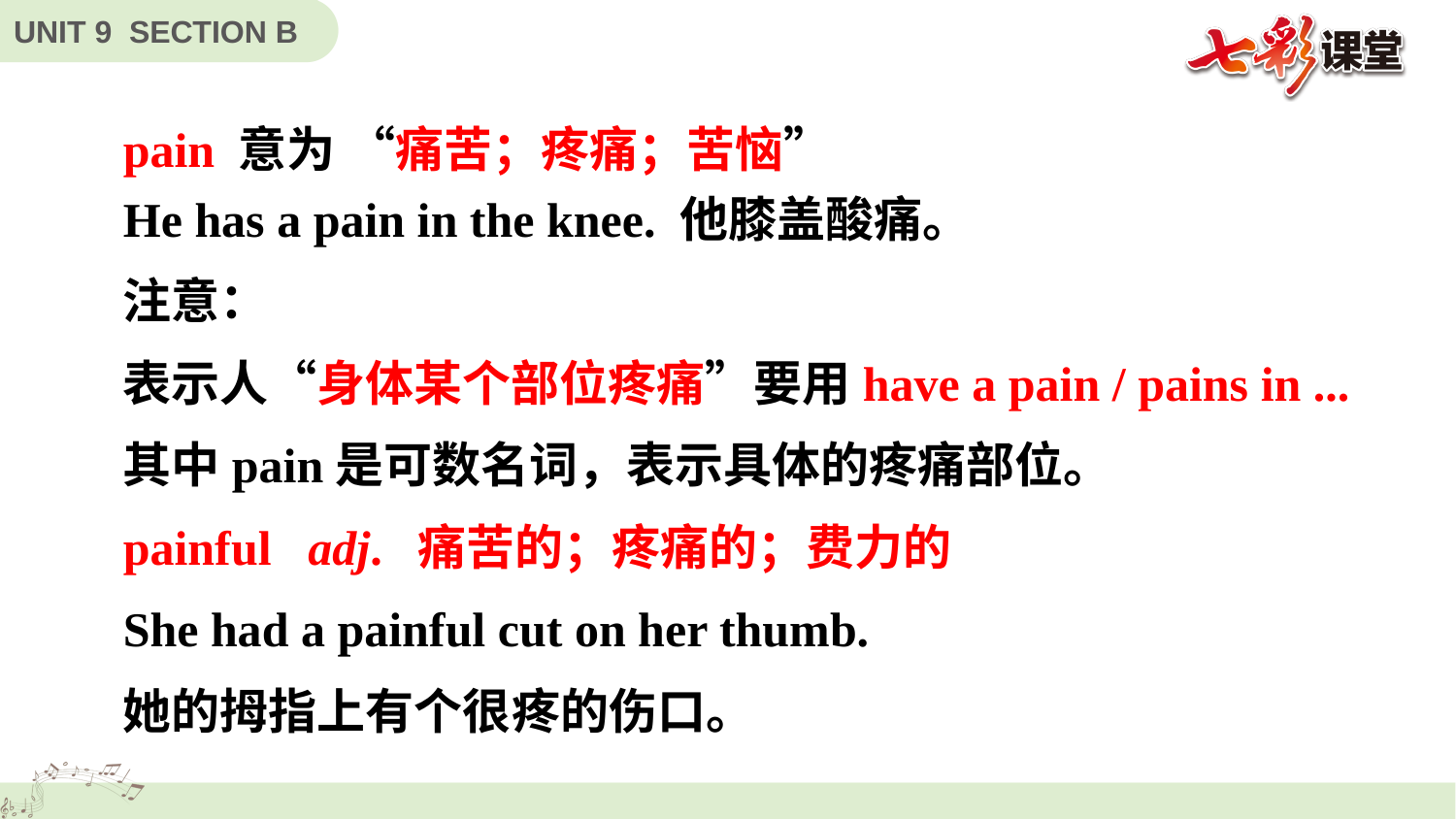

pain 意为 “痛苦；疼痛；苦恼”
He has a pain in the knee. 他膝盖酸痛。
注意：
表示人“身体某个部位疼痛”要用have a pain / pains in ...
其中pain是可数名词，表示具体的疼痛部位。
painful   adj.  痛苦的；疼痛的；费力的
She had a painful cut on her thumb.
她的拇指上有个很疼的伤口。